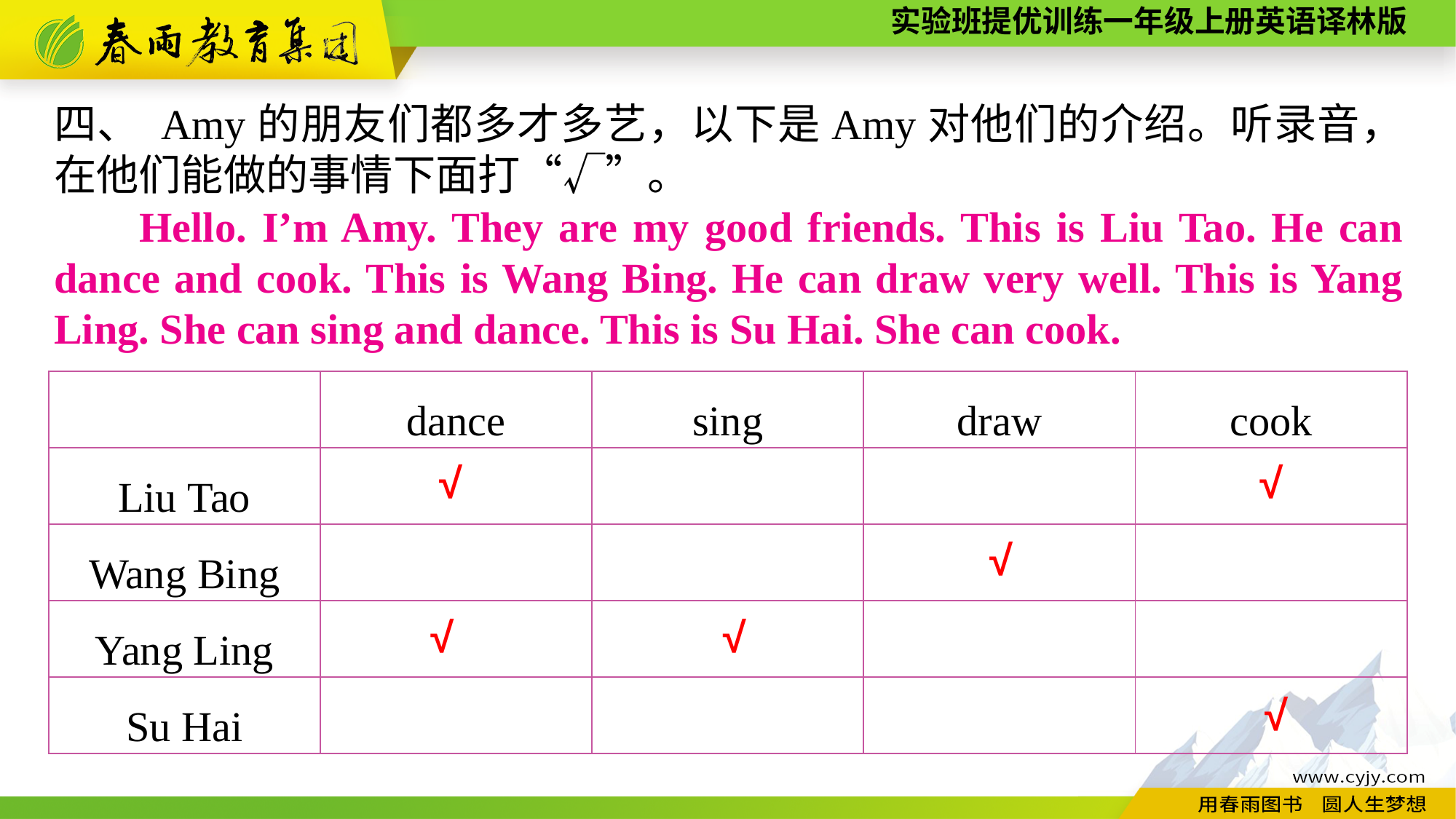

四、 Amy的朋友们都多才多艺，以下是Amy对他们的介绍。听录音，在他们能做的事情下面打“√”。
Hello. I’m Amy. They are my good friends. This is Liu Tao. He can dance and cook. This is Wang Bing. He can draw very well. This is Yang Ling. She can sing and dance. This is Su Hai. She can cook.
|  | dance | sing | draw | cook |
| --- | --- | --- | --- | --- |
| Liu Tao |  |  |  |  |
| Wang Bing |  |  |  |  |
| Yang Ling |  |  |  |  |
| Su Hai |  |  |  |  |
√
√
√
√
√
√